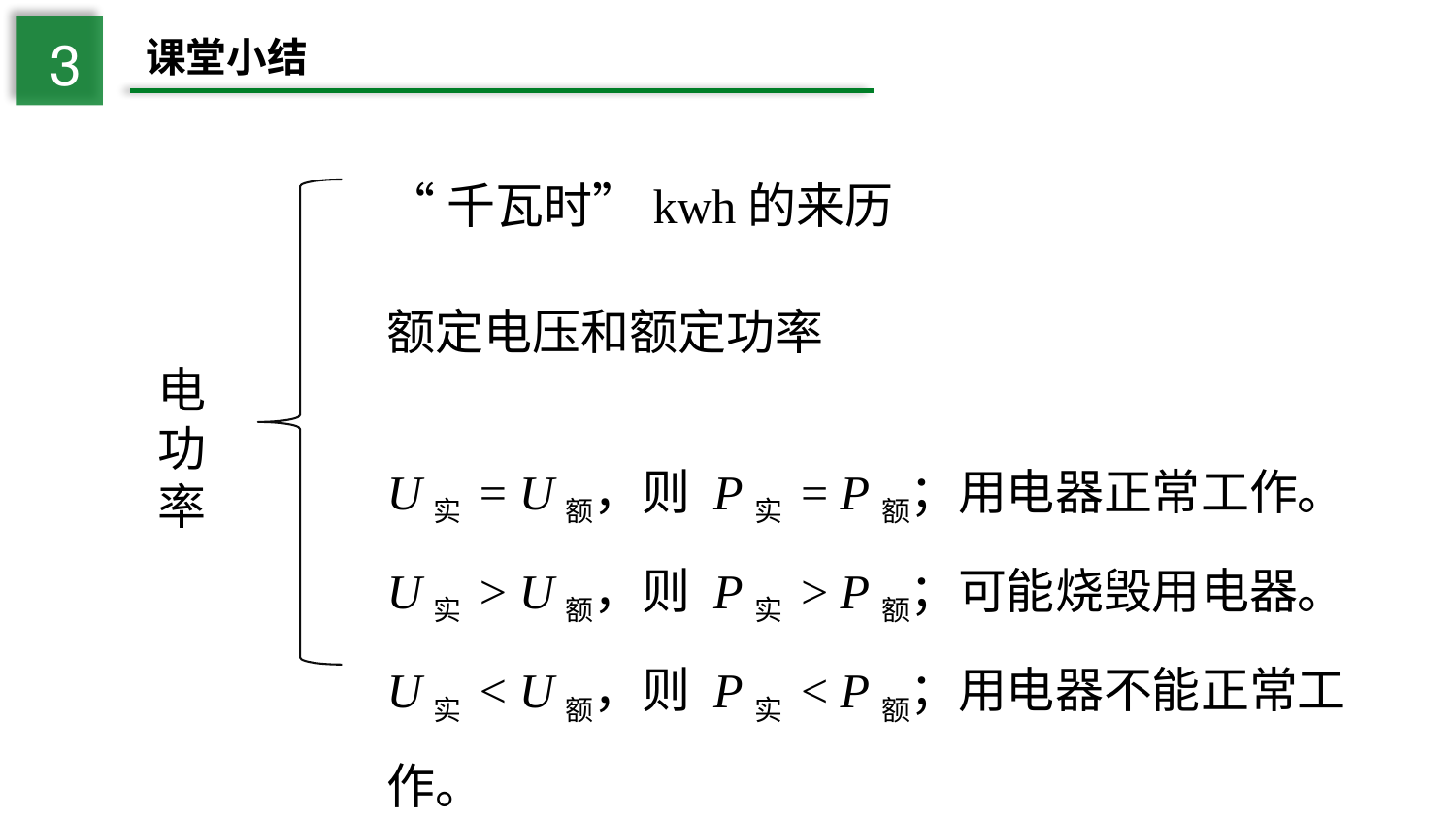

3
课堂小结
“千瓦时”kwh的来历

额定电压和额定功率
电功率
U实 = U额，则 P实 = P额；用电器正常工作。
U实 > U额，则 P实 > P额；可能烧毁用电器。
U实 < U额，则 P实 < P额；用电器不能正常工作。